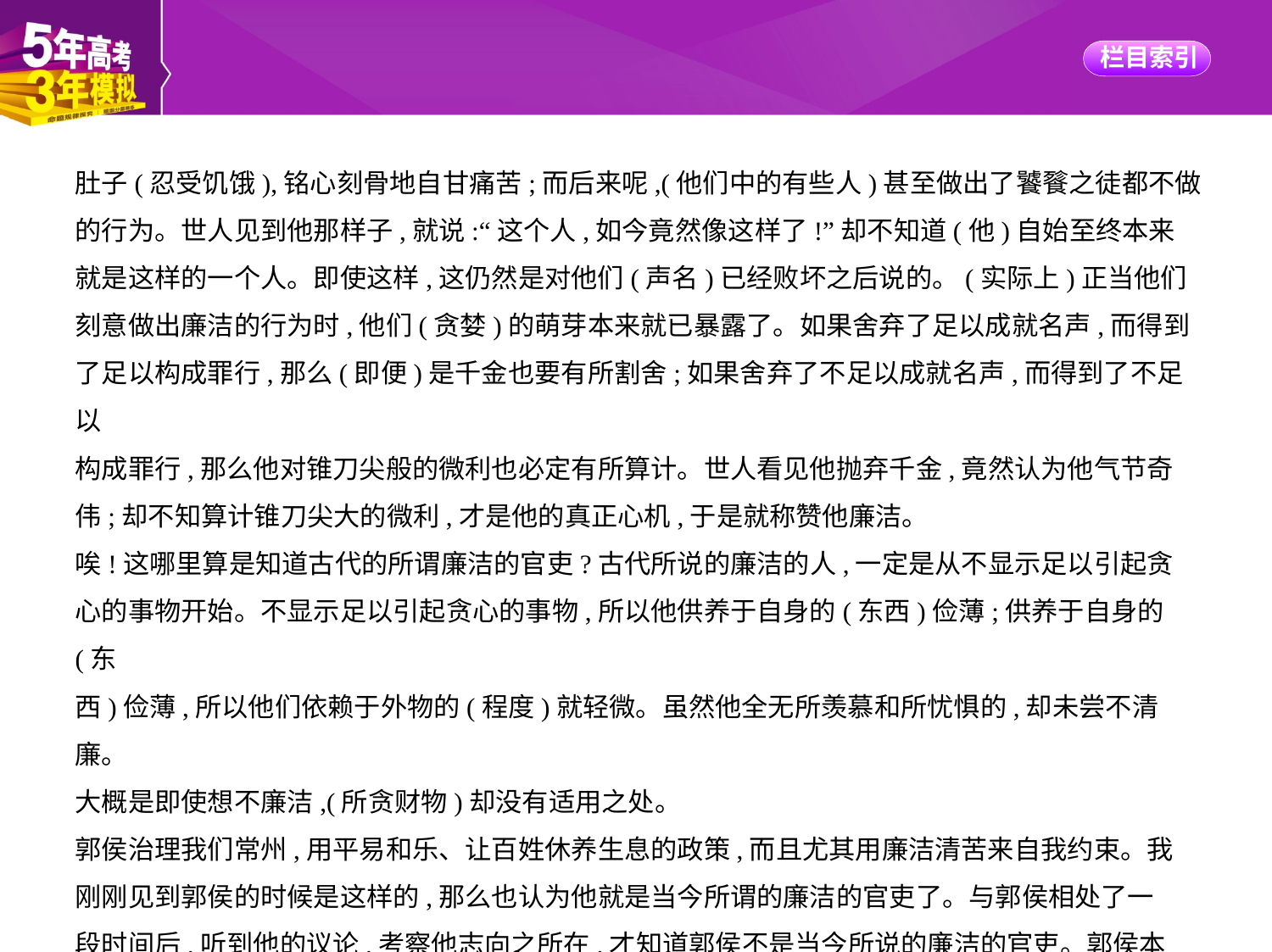

肚子(忍受饥饿),铭心刻骨地自甘痛苦;而后来呢,(他们中的有些人)甚至做出了饕餮之徒都不做
的行为。世人见到他那样子,就说:“这个人,如今竟然像这样了!”却不知道(他)自始至终本来
就是这样的一个人。即使这样,这仍然是对他们(声名)已经败坏之后说的。(实际上)正当他们
刻意做出廉洁的行为时,他们(贪婪)的萌芽本来就已暴露了。如果舍弃了足以成就名声,而得到
了足以构成罪行,那么(即便)是千金也要有所割舍;如果舍弃了不足以成就名声,而得到了不足以
构成罪行,那么他对锥刀尖般的微利也必定有所算计。世人看见他抛弃千金,竟然认为他气节奇
伟;却不知算计锥刀尖大的微利,才是他的真正心机,于是就称赞他廉洁。
唉!这哪里算是知道古代的所谓廉洁的官吏?古代所说的廉洁的人,一定是从不显示足以引起贪
心的事物开始。不显示足以引起贪心的事物,所以他供养于自身的(东西)俭薄;供养于自身的(东
西)俭薄,所以他们依赖于外物的(程度)就轻微。虽然他全无所羡慕和所忧惧的,却未尝不清廉。
大概是即使想不廉洁,(所贪财物)却没有适用之处。
郭侯治理我们常州,用平易和乐、让百姓休养生息的政策,而且尤其用廉洁清苦来自我约束。我
刚刚见到郭侯的时候是这样的,那么也认为他就是当今所谓的廉洁的官吏了。与郭侯相处了一
段时间后,听到他的议论,考察他志向之所在,才知道郭侯不是当今所说的廉洁的官吏。郭侯本